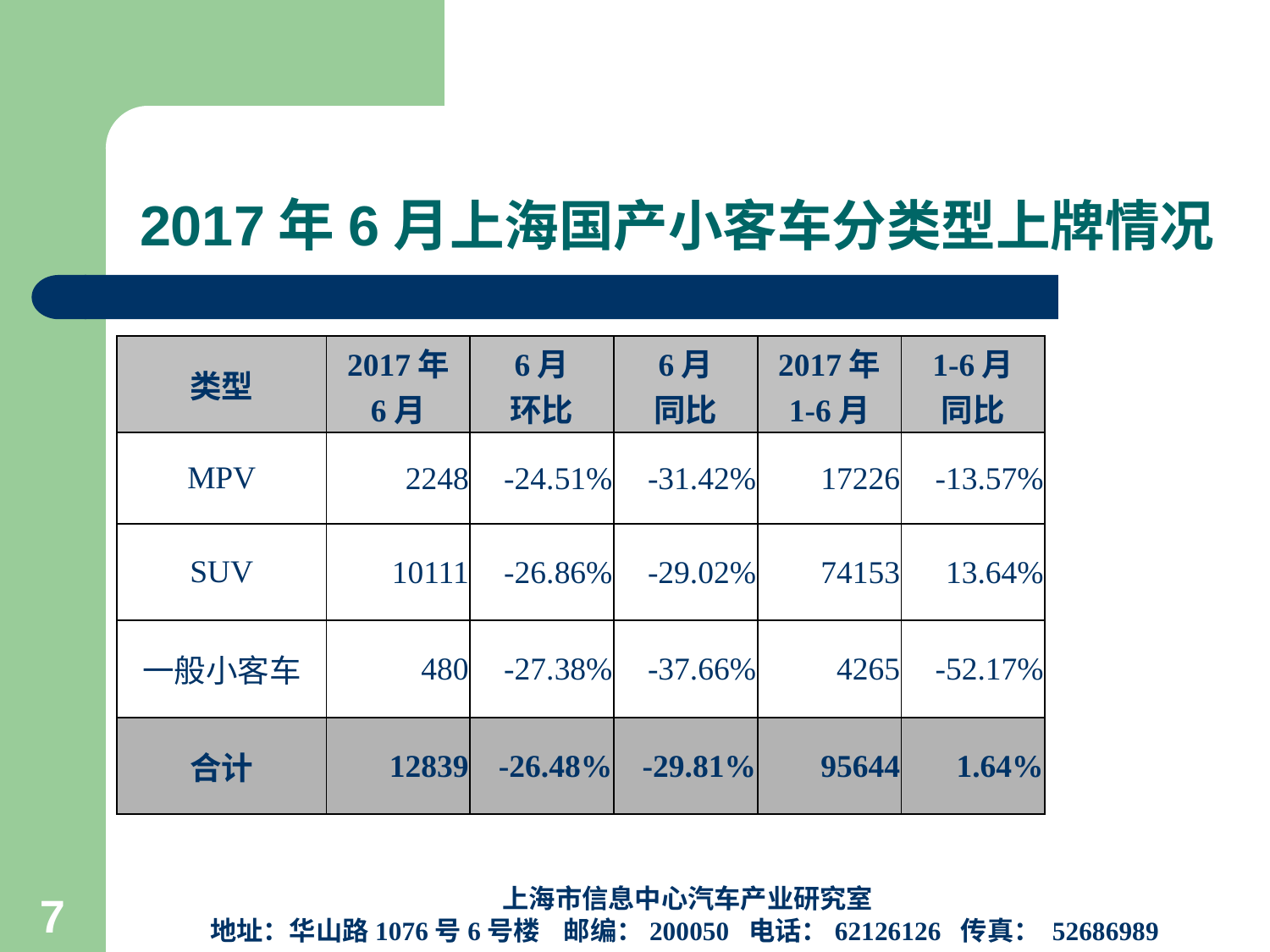

# 2017年6月上海国产小客车分类型上牌情况
| 类型 | 2017年 6月 | 6月 环比 | 6月 同比 | 2017年 1-6月 | 1-6月 同比 |
| --- | --- | --- | --- | --- | --- |
| MPV | 2248 | -24.51% | -31.42% | 17226 | -13.57% |
| SUV | 10111 | -26.86% | -29.02% | 74153 | 13.64% |
| 一般小客车 | 480 | -27.38% | -37.66% | 4265 | -52.17% |
| 合计 | 12839 | -26.48% | -29.81% | 95644 | 1.64% |
上海市信息中心汽车产业研究室
地址：华山路1076号6号楼    邮编：200050  电话：62126126  传真： 52686989
7